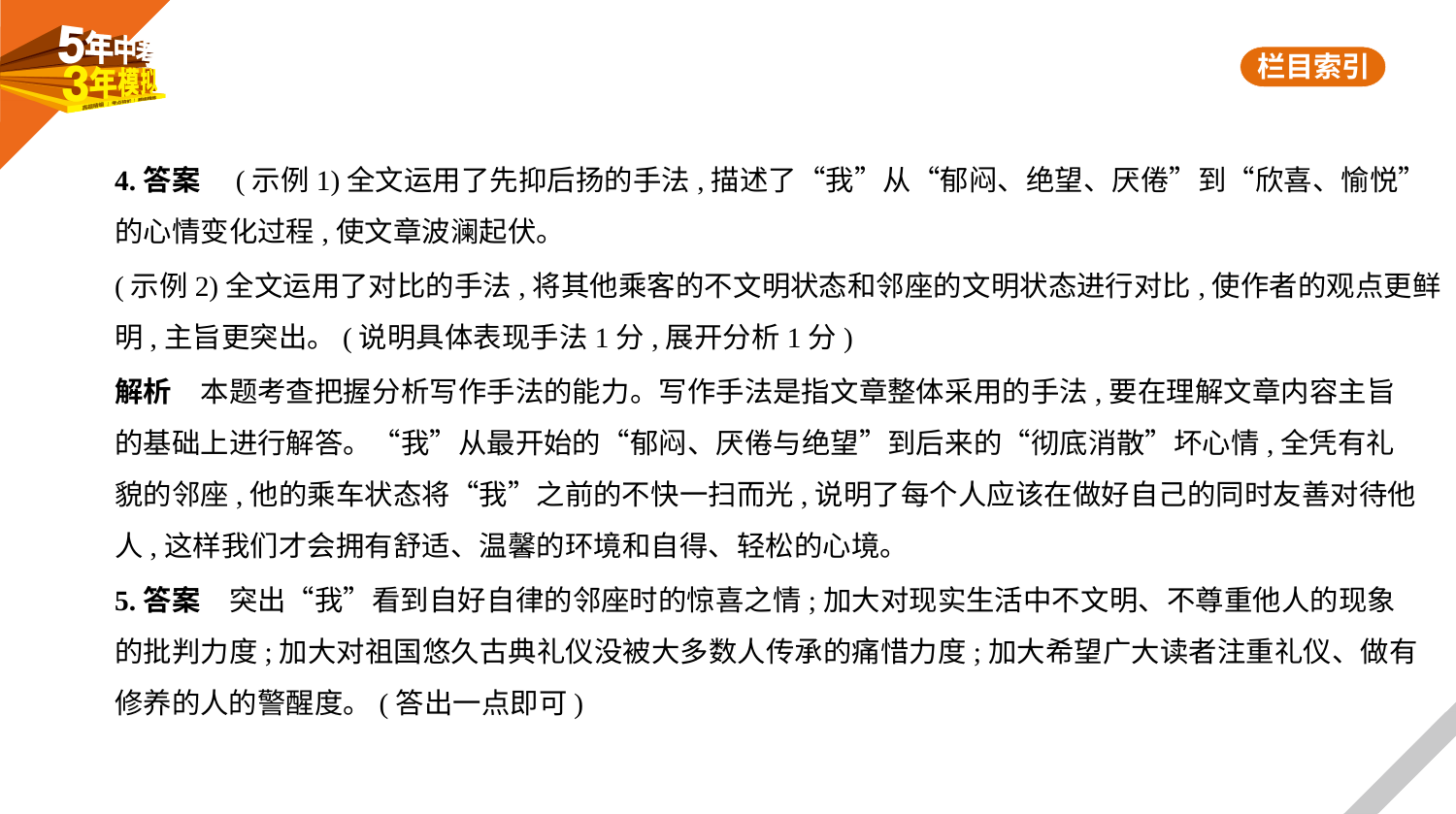

4.答案　(示例1)全文运用了先抑后扬的手法,描述了“我”从“郁闷、绝望、厌倦”到“欣喜、愉悦”
的心情变化过程,使文章波澜起伏。
(示例2)全文运用了对比的手法,将其他乘客的不文明状态和邻座的文明状态进行对比,使作者的观点更鲜
明,主旨更突出。(说明具体表现手法1分,展开分析1分)
解析　本题考查把握分析写作手法的能力。写作手法是指文章整体采用的手法,要在理解文章内容主旨
的基础上进行解答。“我”从最开始的“郁闷、厌倦与绝望”到后来的“彻底消散”坏心情,全凭有礼
貌的邻座,他的乘车状态将“我”之前的不快一扫而光,说明了每个人应该在做好自己的同时友善对待他
人,这样我们才会拥有舒适、温馨的环境和自得、轻松的心境。
5.答案　突出“我”看到自好自律的邻座时的惊喜之情;加大对现实生活中不文明、不尊重他人的现象
的批判力度;加大对祖国悠久古典礼仪没被大多数人传承的痛惜力度;加大希望广大读者注重礼仪、做有
修养的人的警醒度。(答出一点即可)